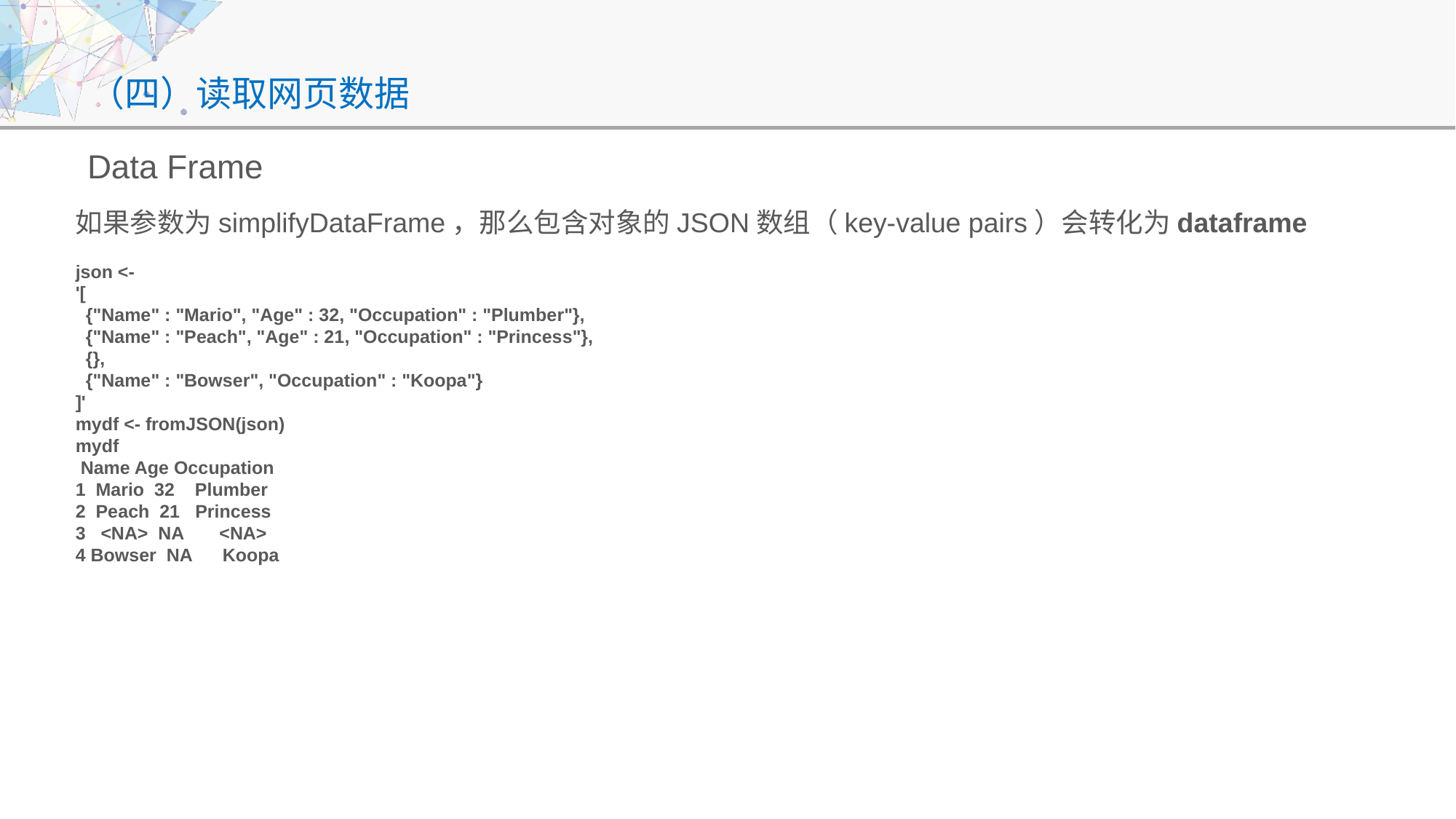

# （四）读取网页数据
Data Frame
如果参数为simplifyDataFrame，那么包含对象的JSON数组（key-value pairs）会转化为dataframe

json <-
'[
  {"Name" : "Mario", "Age" : 32, "Occupation" : "Plumber"},
  {"Name" : "Peach", "Age" : 21, "Occupation" : "Princess"},
  {},
  {"Name" : "Bowser", "Occupation" : "Koopa"}
]'
mydf <- fromJSON(json)
mydf
 Name Age Occupation
1  Mario  32    Plumber
2  Peach  21   Princess
3   <NA>  NA       <NA>
4 Bowser  NA      Koopa